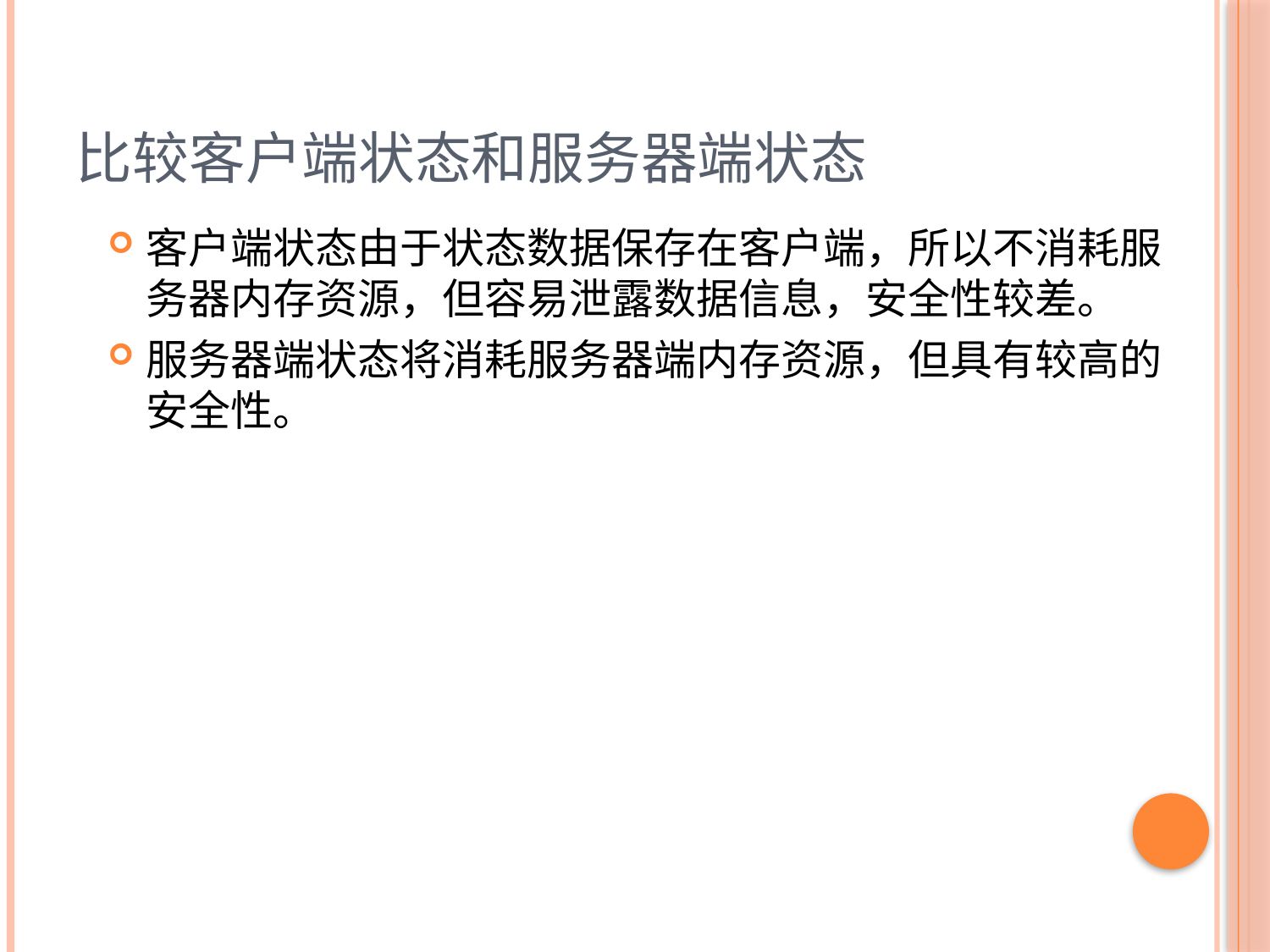

# 比较客户端状态和服务器端状态
客户端状态由于状态数据保存在客户端，所以不消耗服务器内存资源，但容易泄露数据信息，安全性较差。
服务器端状态将消耗服务器端内存资源，但具有较高的安全性。
20